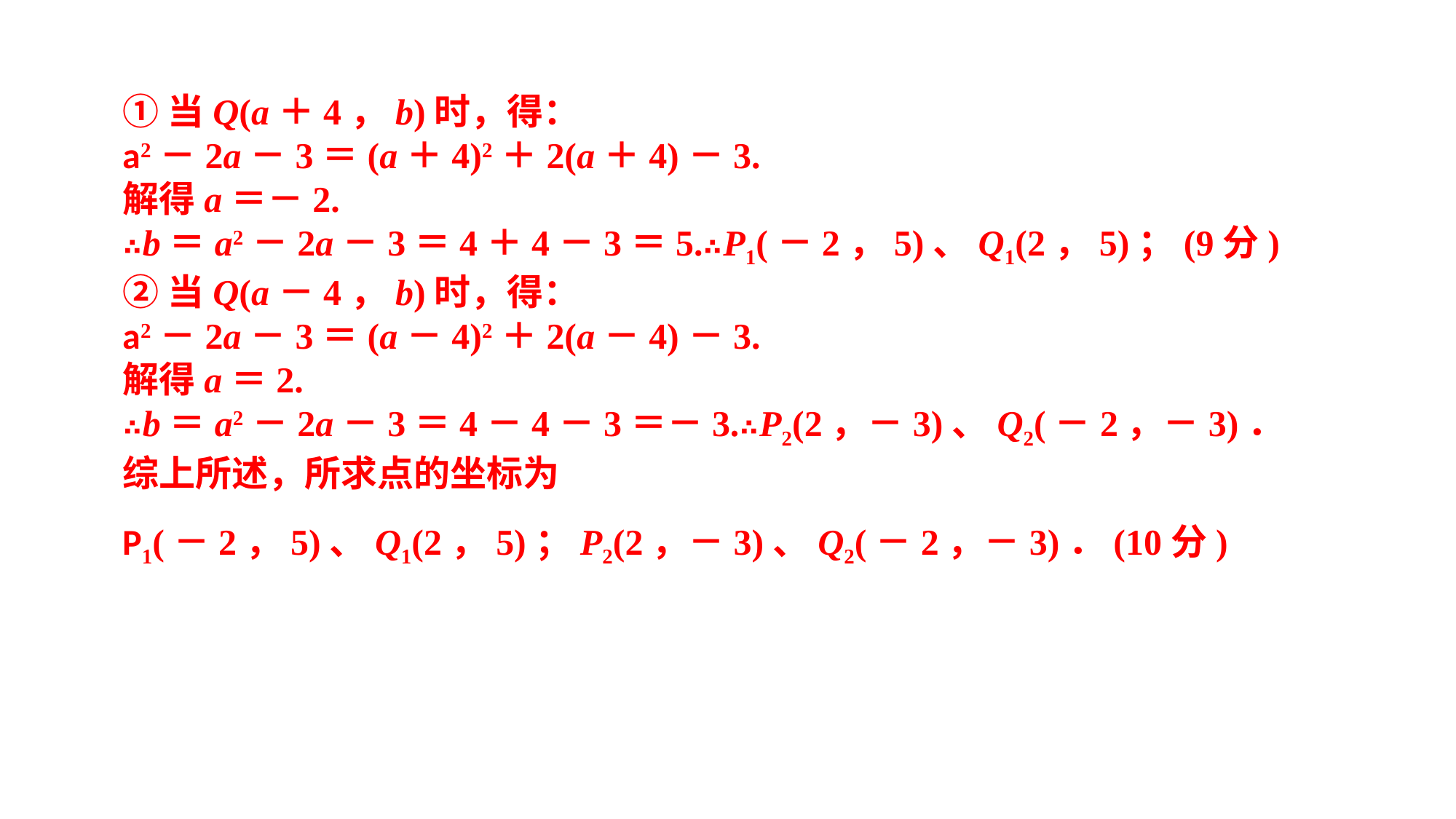

①当Q(a＋4，b)时，得：a2－2a－3＝(a＋4)2＋2(a＋4)－3.解得a＝－2.∴b＝a2－2a－3＝4＋4－3＝5.∴P1(－2，5)、Q1(2，5)；(9分)②当Q(a－4，b)时，得：a2－2a－3＝(a－4)2＋2(a－4)－3.解得a＝2.∴b＝a2－2a－3＝4－4－3＝－3.∴P2(2，－3)、Q2(－2，－3)．综上所述，所求点的坐标为P1(－2，5)、Q1(2，5)；P2(2，－3)、Q2(－2，－3)．(10分)